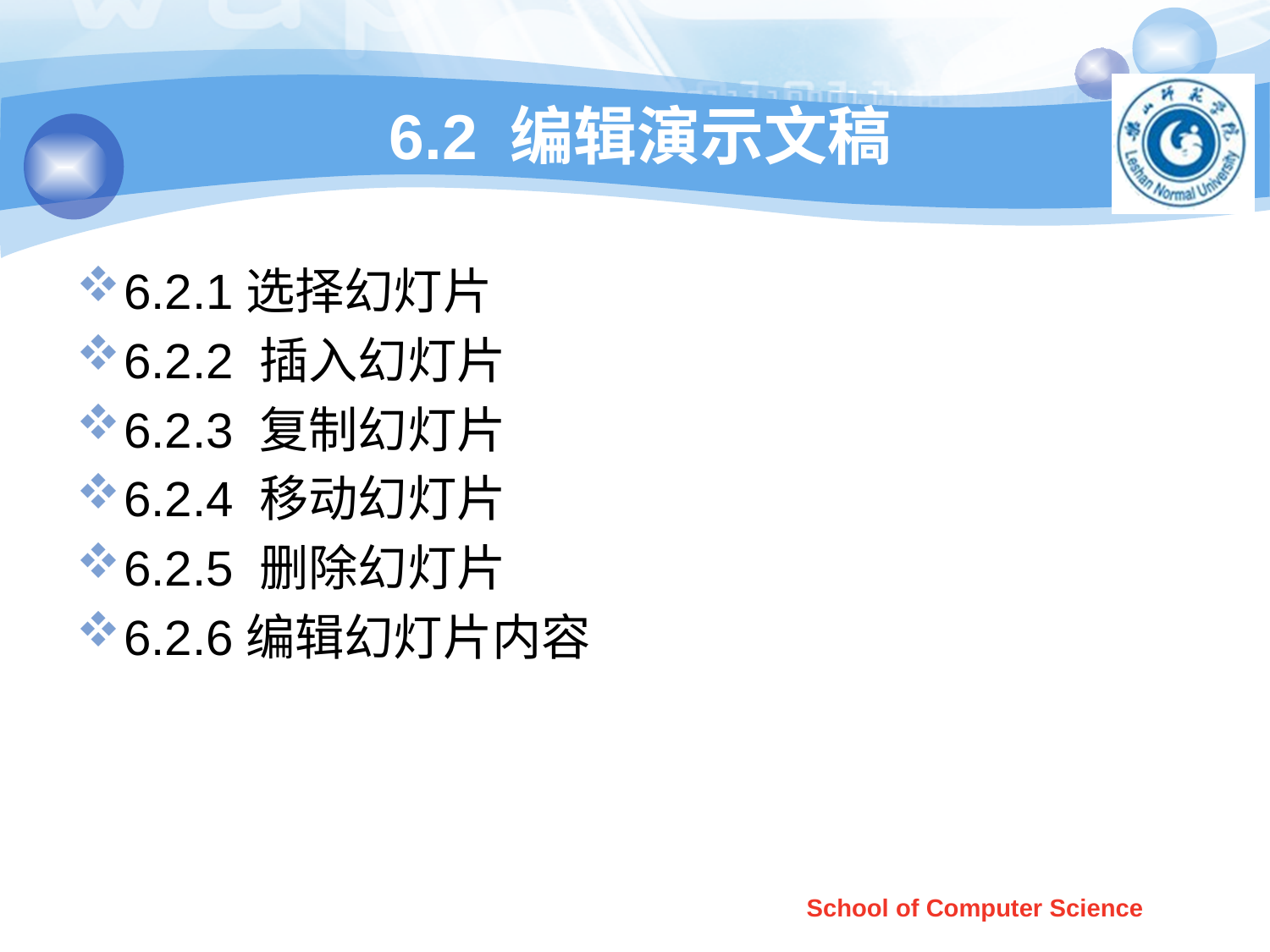

# 6.2 编辑演示文稿
6.2.1选择幻灯片
6.2.2 插入幻灯片
6.2.3 复制幻灯片
6.2.4 移动幻灯片
6.2.5 删除幻灯片
6.2.6编辑幻灯片内容

School of Computer Science